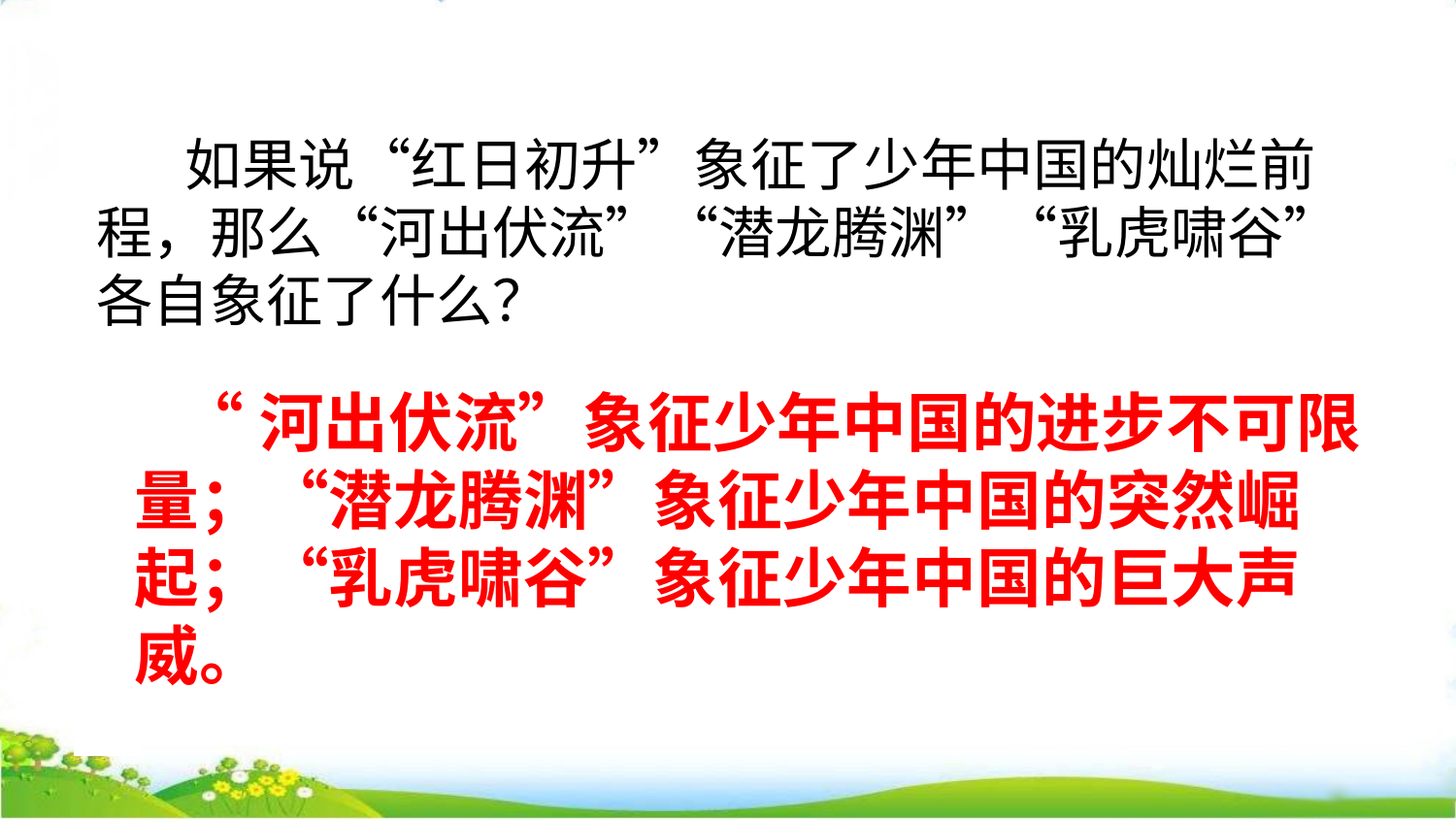

如果说“红日初升”象征了少年中国的灿烂前程，那么“河出伏流”“潜龙腾渊”“乳虎啸谷”各自象征了什么？
   “河出伏流”象征少年中国的进步不可限量；“潜龙腾渊”象征少年中国的突然崛起；“乳虎啸谷”象征少年中国的巨大声威。